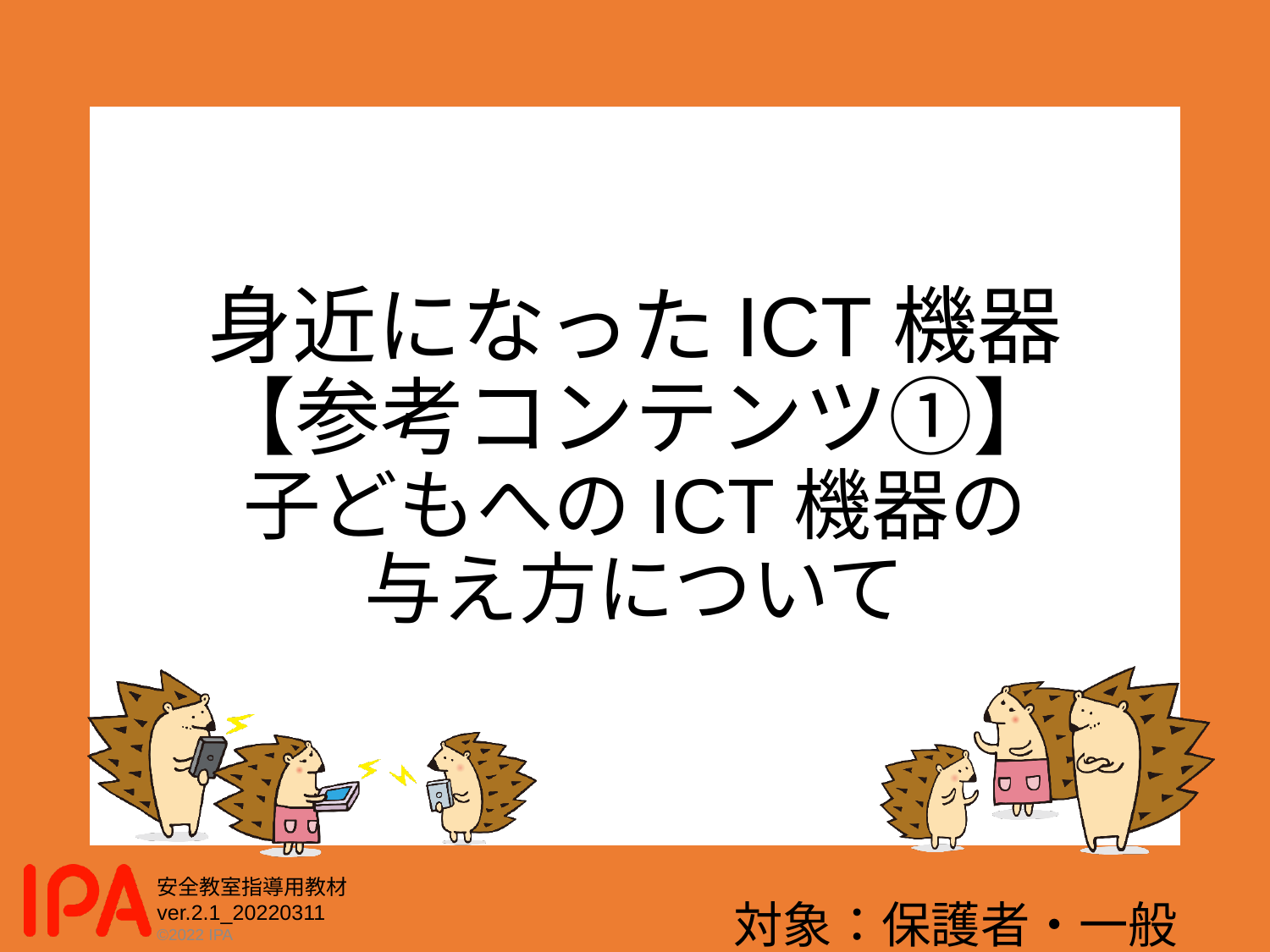

# 身近になったICT機器 【参考コンテンツ①】 子どもへのICT機器の 与え方について
対象：保護者・一般